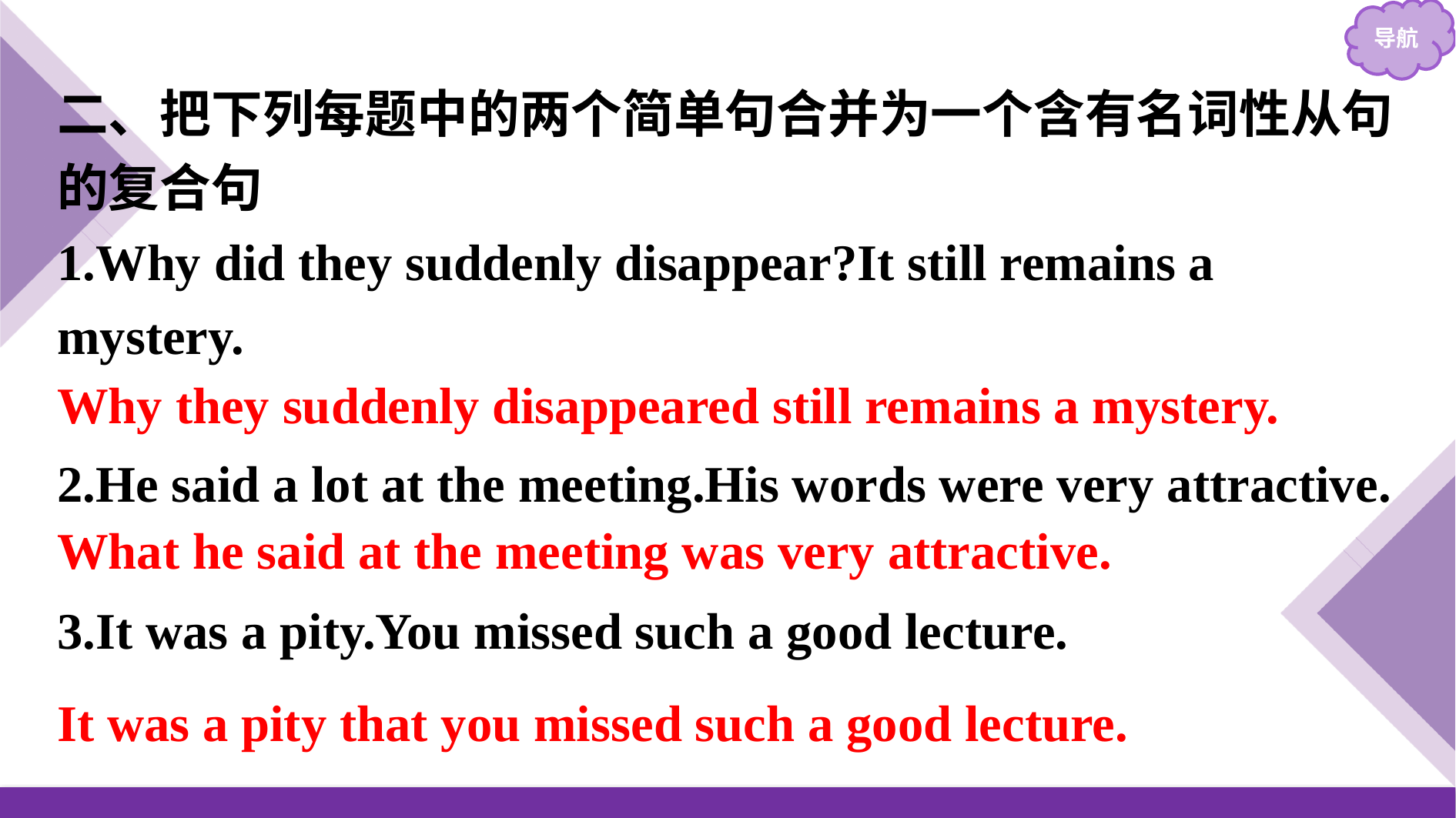

二、把下列每题中的两个简单句合并为一个含有名词性从句的复合句
1.Why did they suddenly disappear?It still remains a mystery.

2.He said a lot at the meeting.His words were very attractive.

3.It was a pity.You missed such a good lecture.
Why they suddenly disappeared still remains a mystery.
What he said at the meeting was very attractive.
It was a pity that you missed such a good lecture.